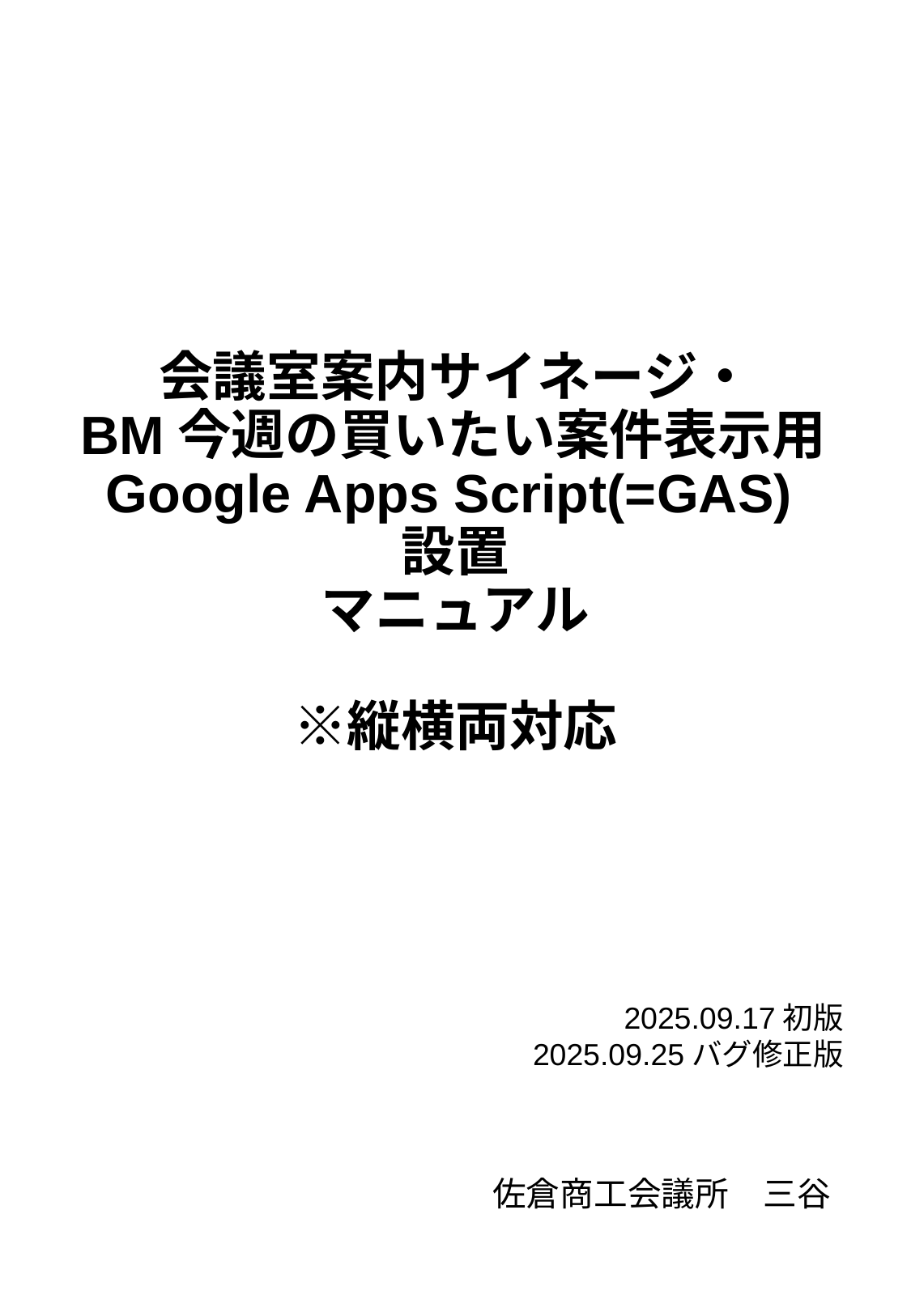

# 会議室案内サイネージ・ BM今週の買いたい案件表示用Google Apps Script(=GAS)設置 マニュアル ※縦横両対応
2025.09.17初版
2025.09.25バグ修正版
佐倉商工会議所　三谷